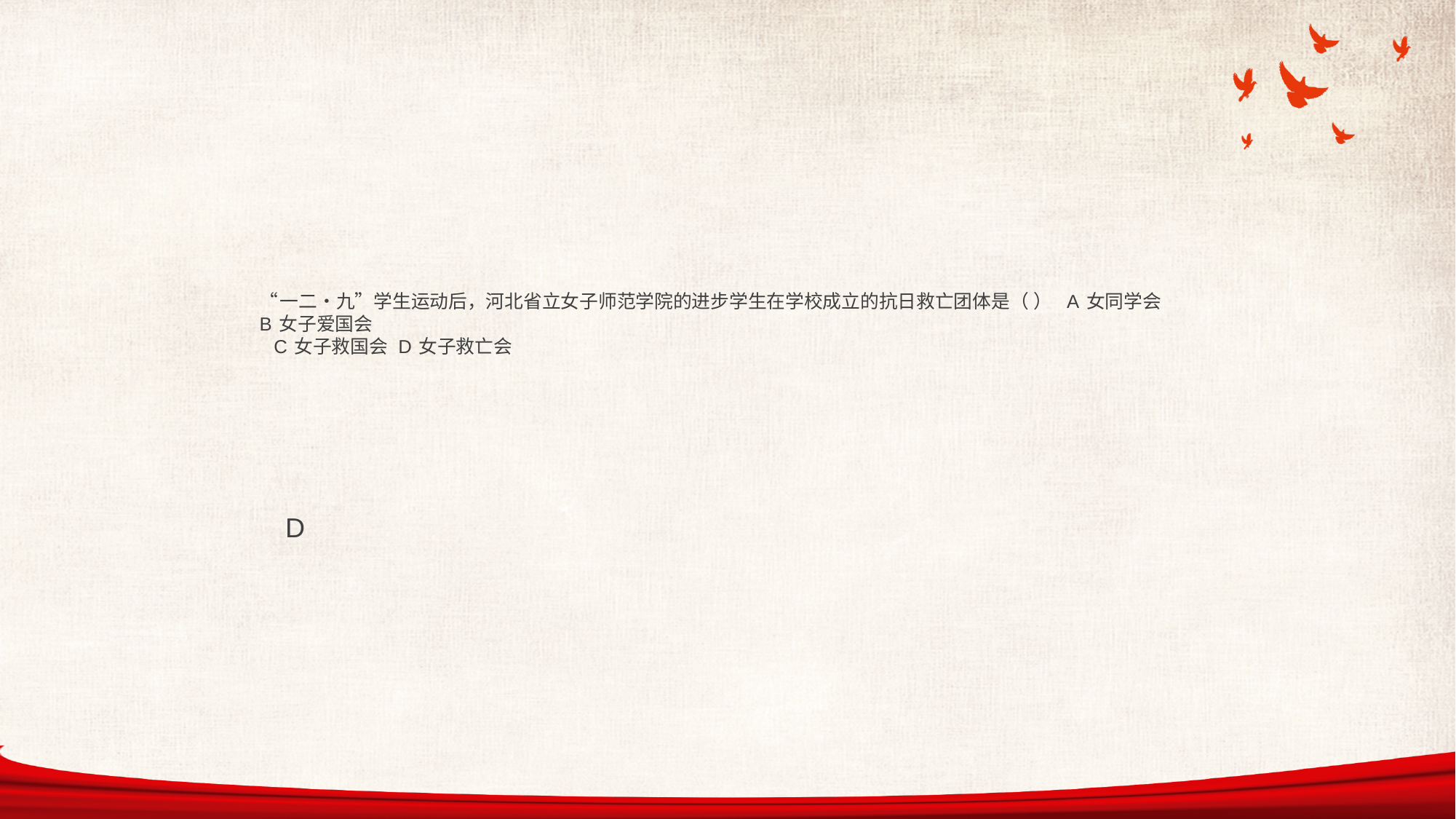

“一二•九”学生运动后，河北省立女子师范学院的进步学生在学校成立的抗日救亡团体是（ ）   A 女同学会      B 女子爱国会   
   C 女子救国会  D 女子救亡会
D